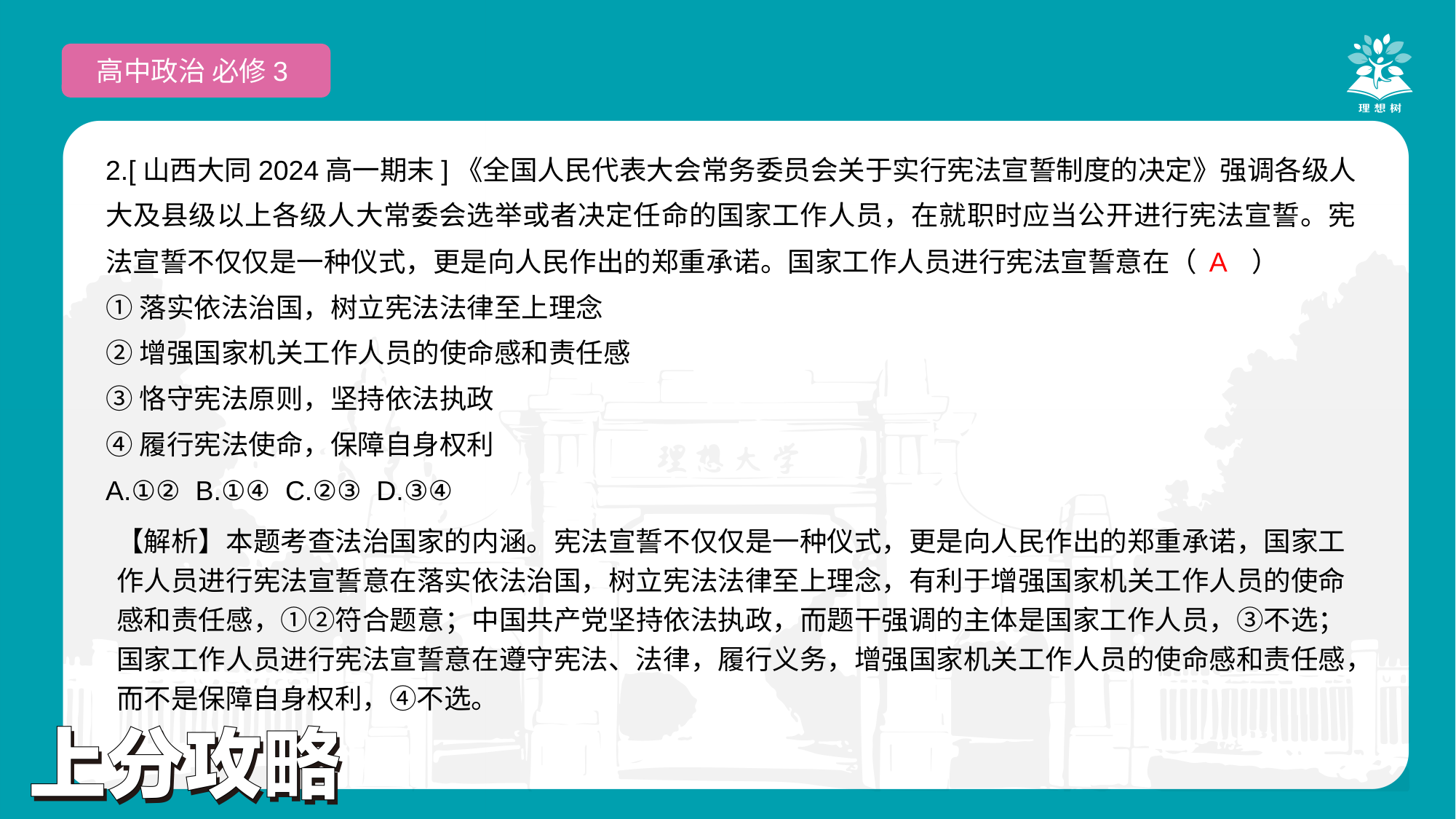

高中政治 必修3
2.[山西大同2024高一期末]《全国人民代表大会常务委员会关于实行宪法宣誓制度的决定》强调各级人大及县级以上各级人大常委会选举或者决定任命的国家工作人员，在就职时应当公开进行宪法宣誓。宪法宣誓不仅仅是一种仪式，更是向人民作出的郑重承诺。国家工作人员进行宪法宣誓意在（　　）
①落实依法治国，树立宪法法律至上理念
②增强国家机关工作人员的使命感和责任感
③恪守宪法原则，坚持依法执政
④履行宪法使命，保障自身权利
A.①②  B.①④  C.②③  D.③④
 A
【解析】本题考查法治国家的内涵。宪法宣誓不仅仅是一种仪式，更是向人民作出的郑重承诺，国家工作人员进行宪法宣誓意在落实依法治国，树立宪法法律至上理念，有利于增强国家机关工作人员的使命感和责任感，①②符合题意；中国共产党坚持依法执政，而题干强调的主体是国家工作人员，③不选；国家工作人员进行宪法宣誓意在遵守宪法、法律，履行义务，增强国家机关工作人员的使命感和责任感，而不是保障自身权利，④不选。